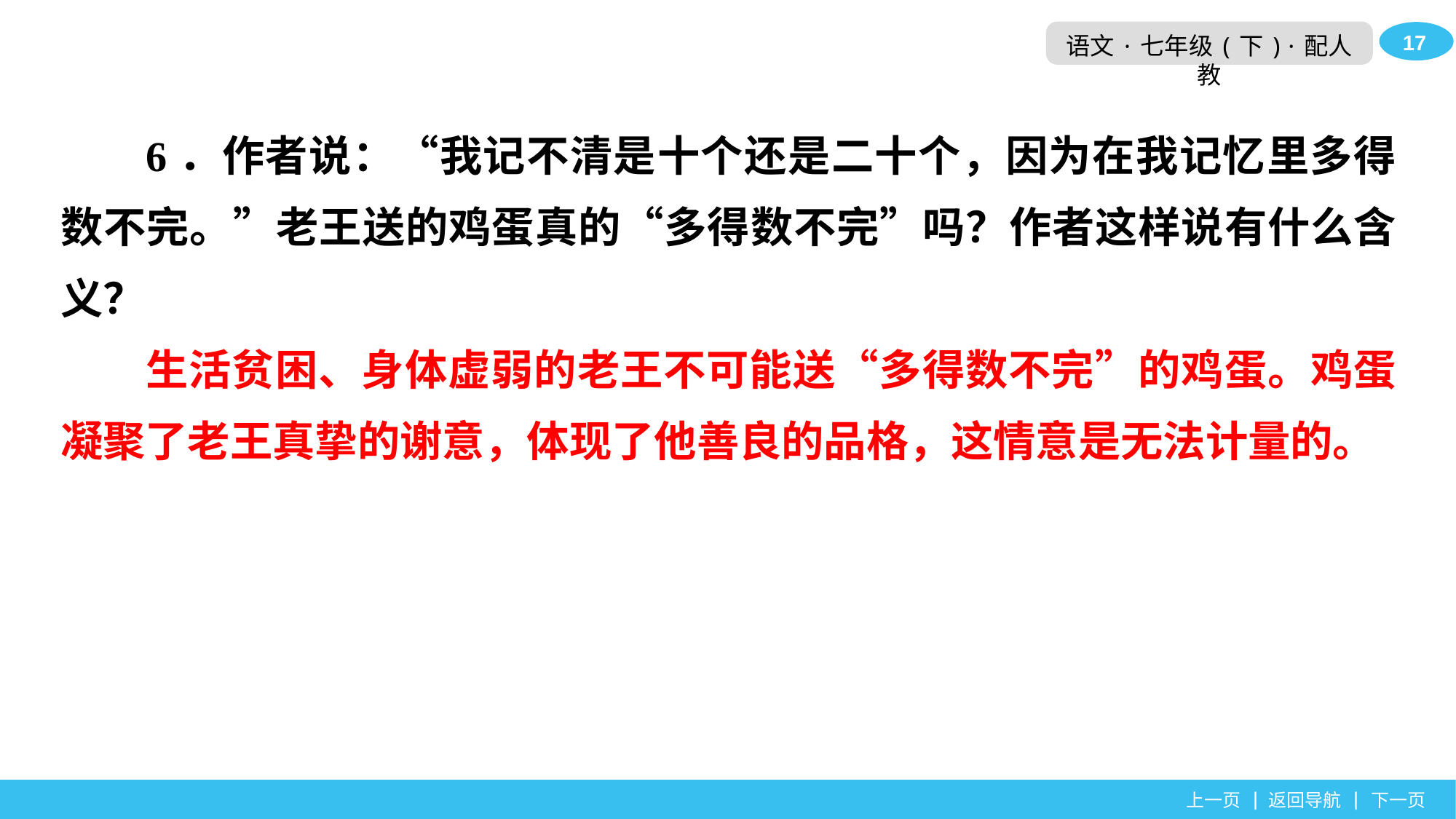

6．作者说：“我记不清是十个还是二十个，因为在我记忆里多得数不完。”老王送的鸡蛋真的“多得数不完”吗？作者这样说有什么含义？
生活贫困、身体虚弱的老王不可能送“多得数不完”的鸡蛋。鸡蛋凝聚了老王真挚的谢意，体现了他善良的品格，这情意是无法计量的。